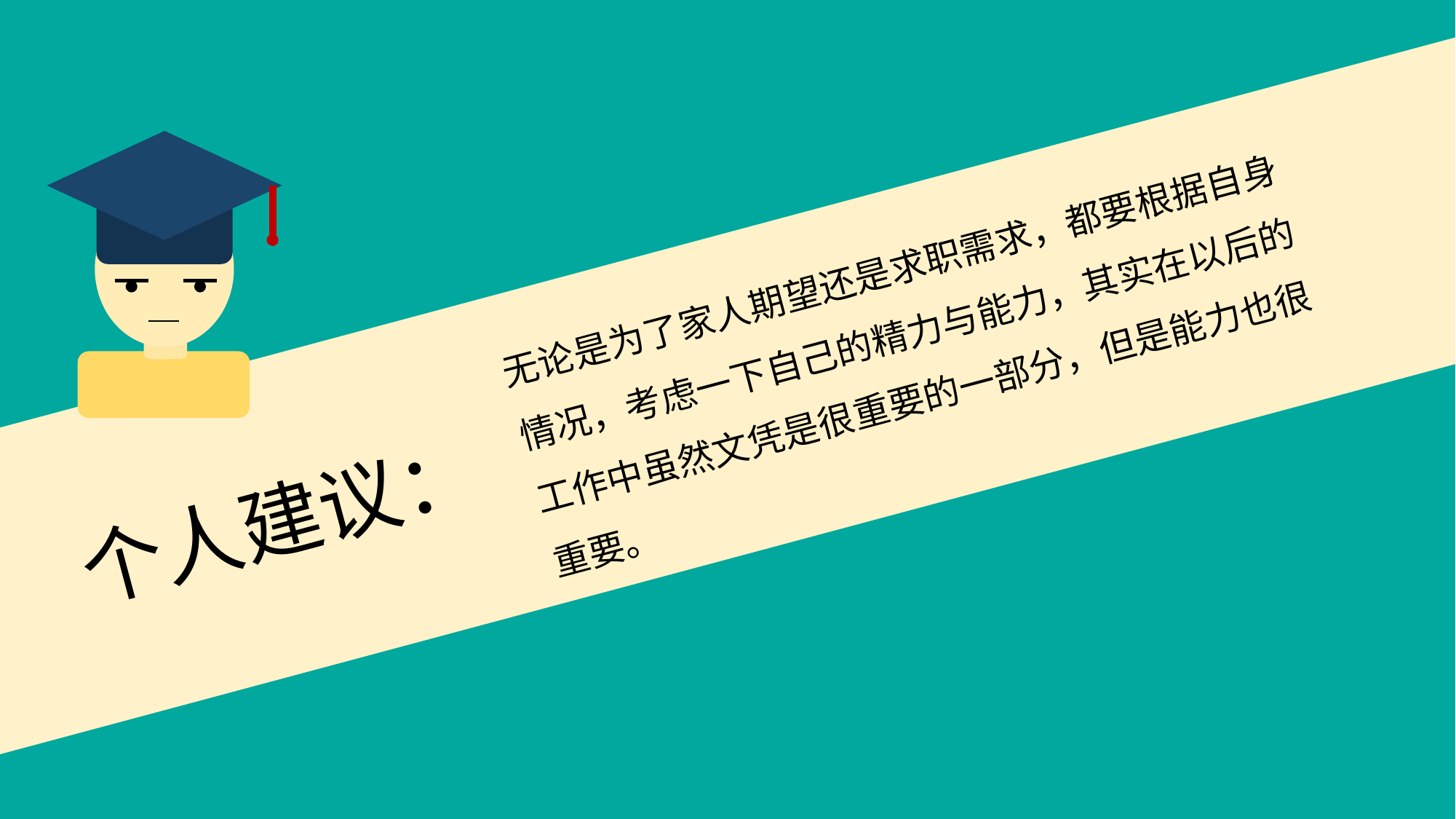

无论是为了家人期望还是求职需求，都要根据自身情况，考虑一下自己的精力与能力，其实在以后的工作中虽然文凭是很重要的一部分，但是能力也很重要。

个人建议：